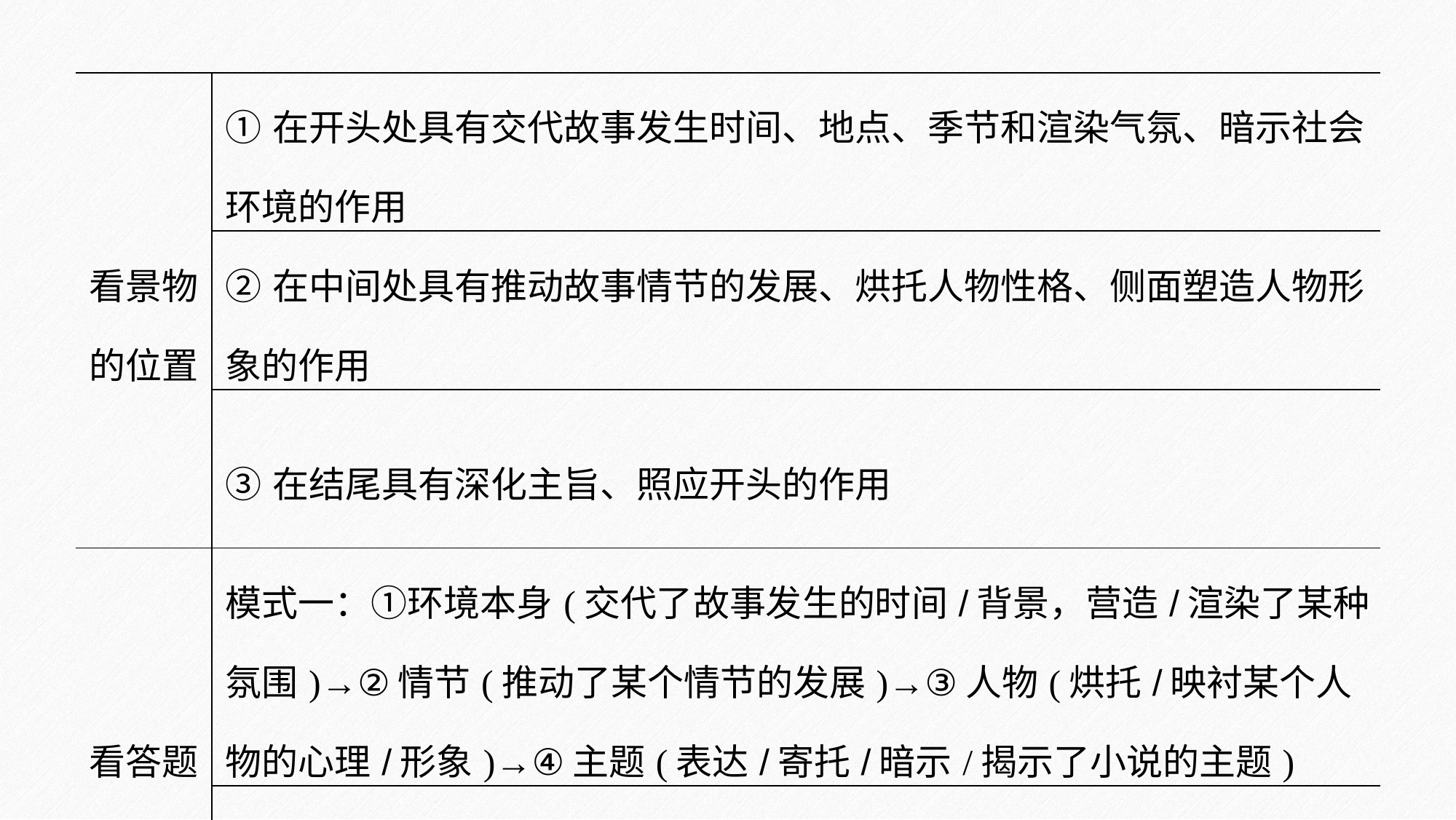

| 看景物的位置 | ①在开头处具有交代故事发生时间、地点、季节和渲染气氛、暗示社会环境的作用 |
| --- | --- |
|  | ②在中间处具有推动故事情节的发展、烘托人物性格、侧面塑造人物形象的作用 |
|  | ③在结尾具有深化主旨、照应开头的作用 |
| 看答题的模板 | 模式一：①环境本身(交代了故事发生的时间/背景，营造/渲染了某种氛围)→②情节(推动了某个情节的发展)→③人物(烘托/映衬某个人物的心理/形象)→④主题(表达/寄托/暗示/揭示了小说的主题) |
|  | 模式二：××处具体描写了……的景色，营造/渲染了……的氛围，奠定了……的感情基调(烘托了……的情感)，为下文……情节的展开做铺垫。 |